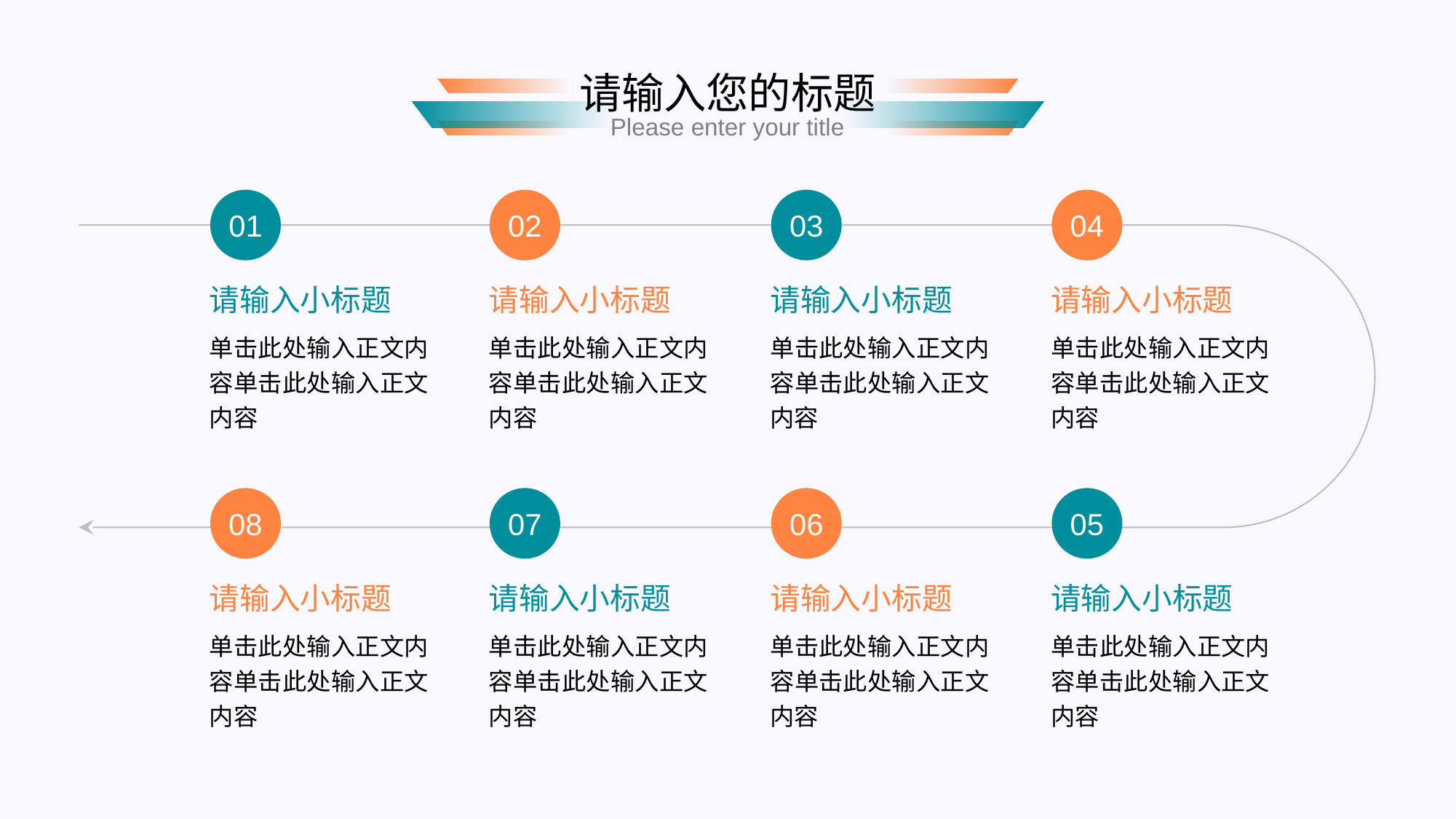

请输入您的标题

Please enter your title

01

02

03

04

请输入小标题
单击此处输入正文内容单击此处输入正文内容
请输入小标题
单击此处输入正文内容单击此处输入正文内容
请输入小标题
单击此处输入正文内容单击此处输入正文内容
请输入小标题
单击此处输入正文内容单击此处输入正文内容

08

07

06

05
请输入小标题
单击此处输入正文内容单击此处输入正文内容
请输入小标题
单击此处输入正文内容单击此处输入正文内容
请输入小标题
单击此处输入正文内容单击此处输入正文内容
请输入小标题
单击此处输入正文内容单击此处输入正文内容